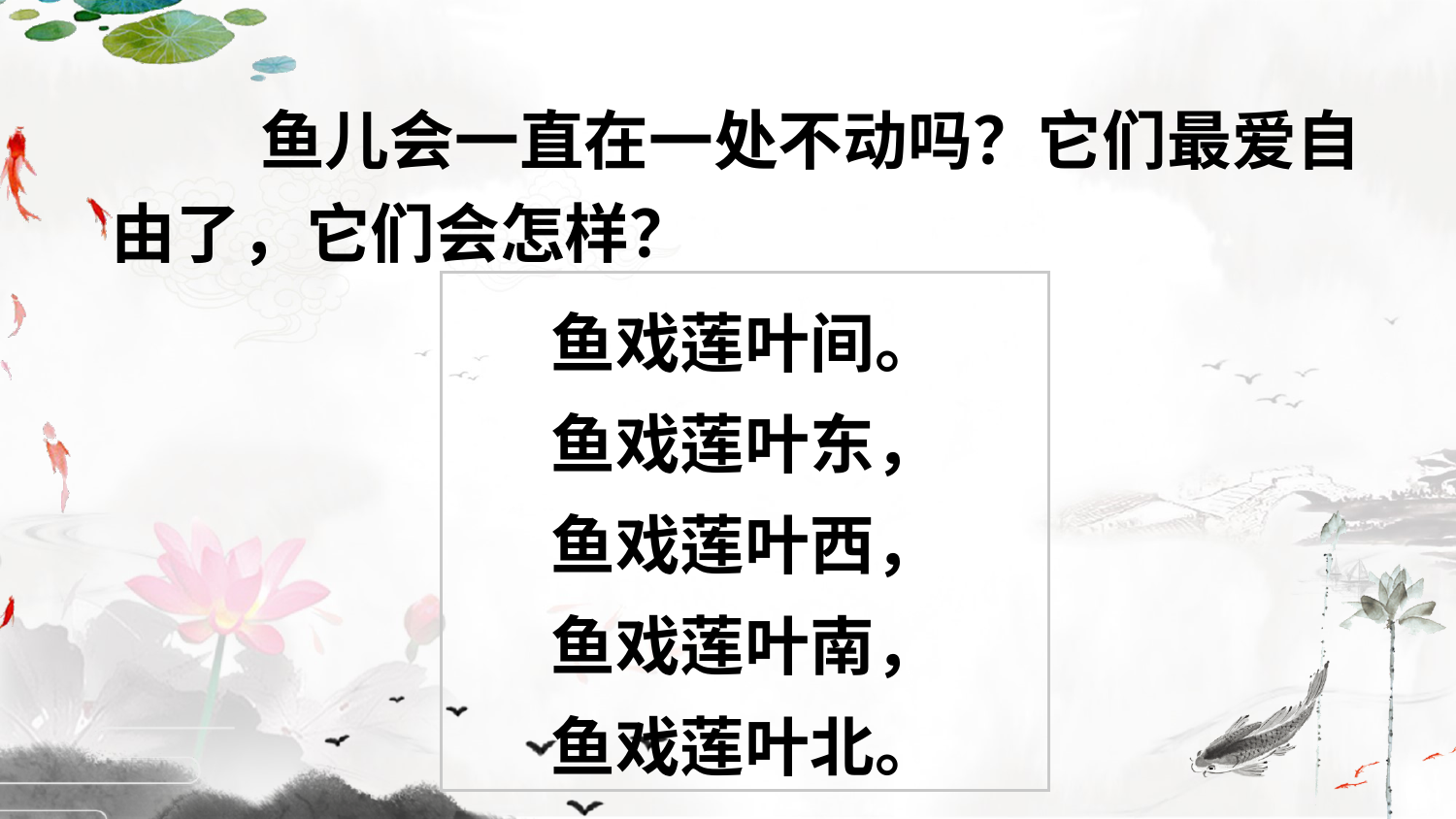

鱼儿会一直在一处不动吗？它们最爱自由了，它们会怎样？
鱼戏莲叶间。
鱼戏莲叶东，
鱼戏莲叶西，
鱼戏莲叶南，
鱼戏莲叶北。